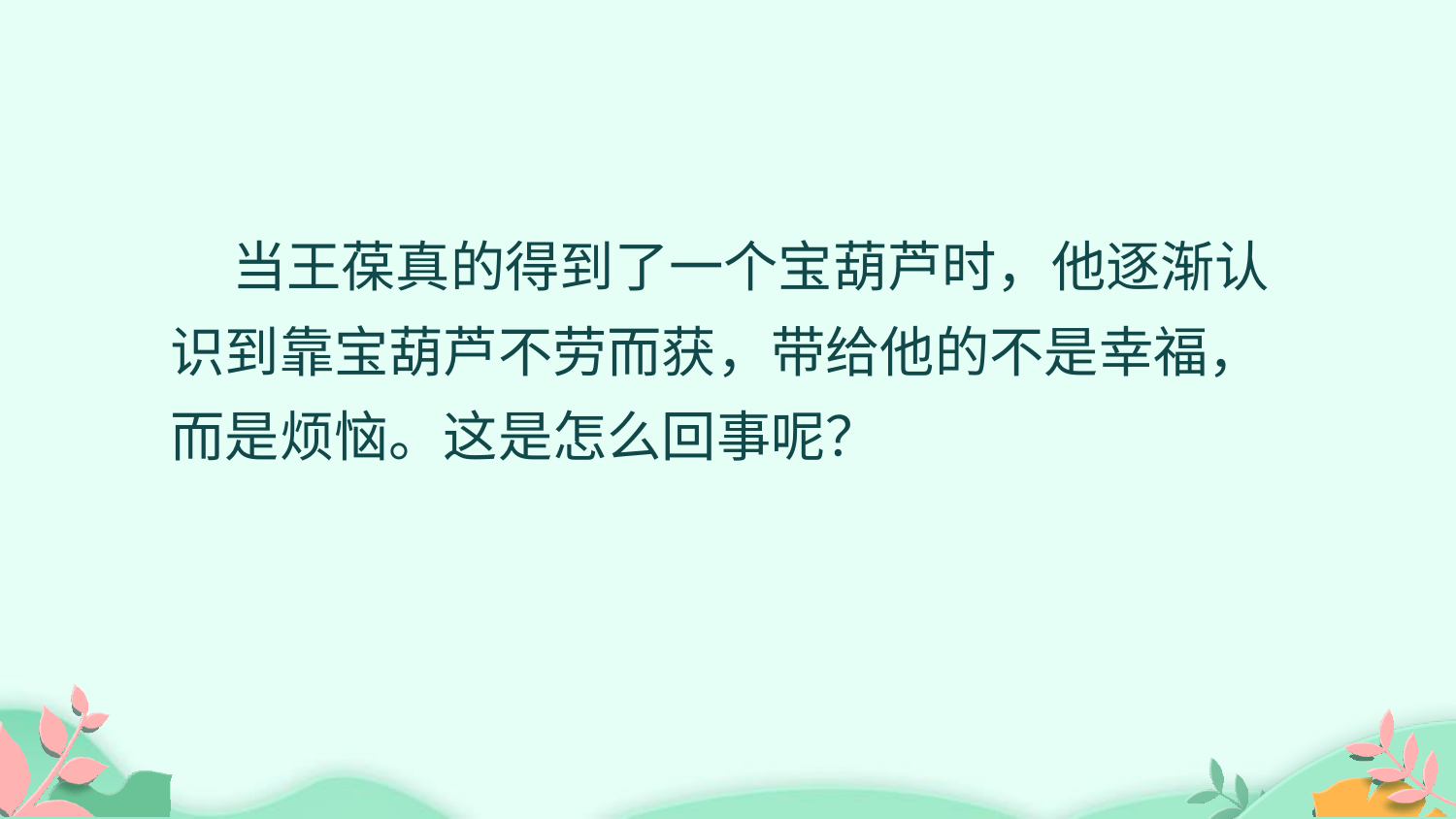

当王葆真的得到了一个宝葫芦时，他逐渐认识到靠宝葫芦不劳而获，带给他的不是幸福，而是烦恼。这是怎么回事呢？